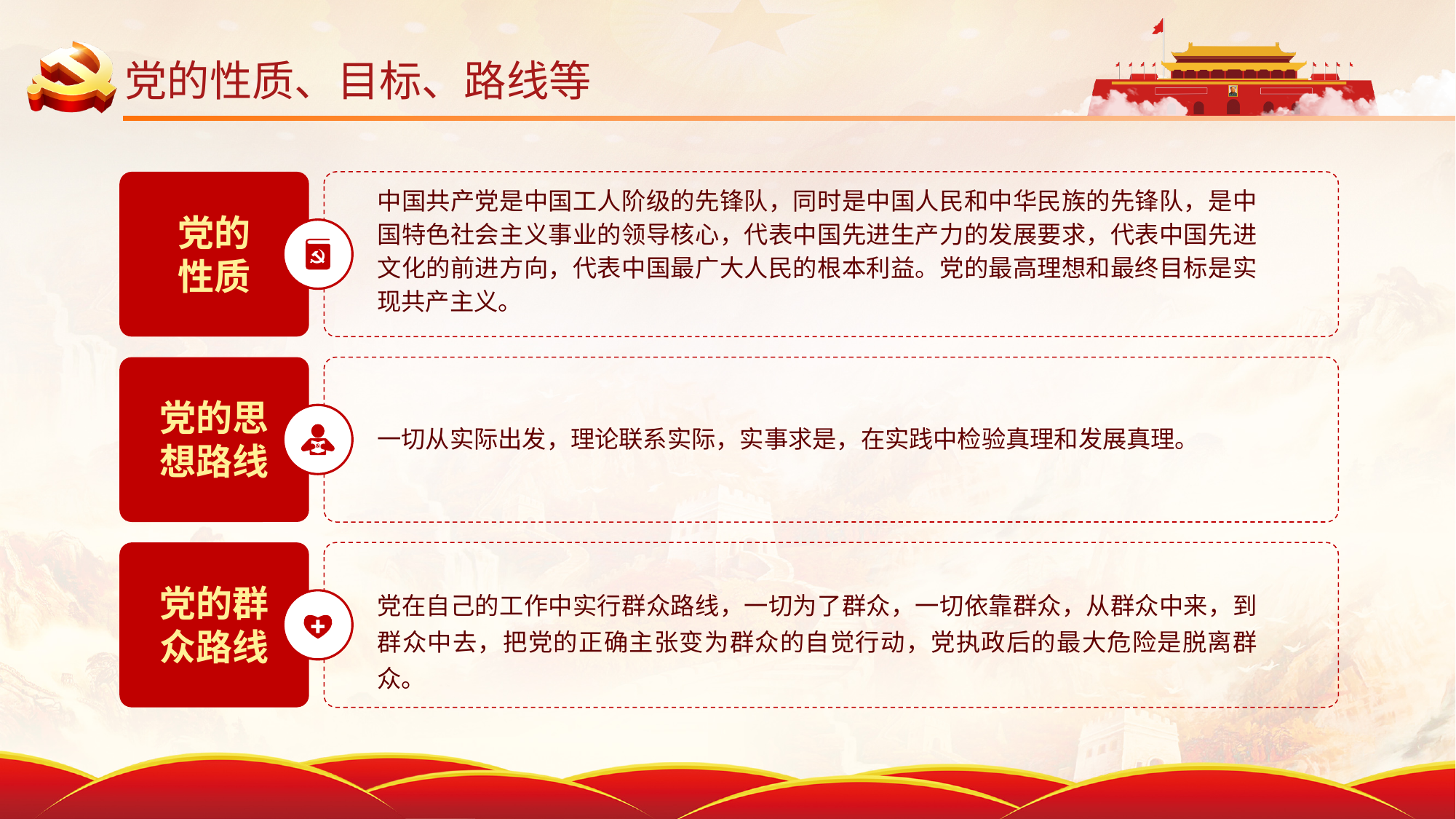

# 党的性质、目标、路线等

中国共产党是中国工人阶级的先锋队，同时是中国人民和中华民族的先锋队，是中国特色社会主义事业的领导核心，代表中国先进生产力的发展要求，代表中国先进文化的前进方向，代表中国最广大人民的根本利益。党的最高理想和最终目标是实现共产主义。
党的性质

党的思想路线

一切从实际出发，理论联系实际，实事求是，在实践中检验真理和发展真理。

党的群众路线
党在自己的工作中实行群众路线，一切为了群众，一切依靠群众，从群众中来，到群众中去，把党的正确主张变为群众的自觉行动，党执政后的最大危险是脱离群众。